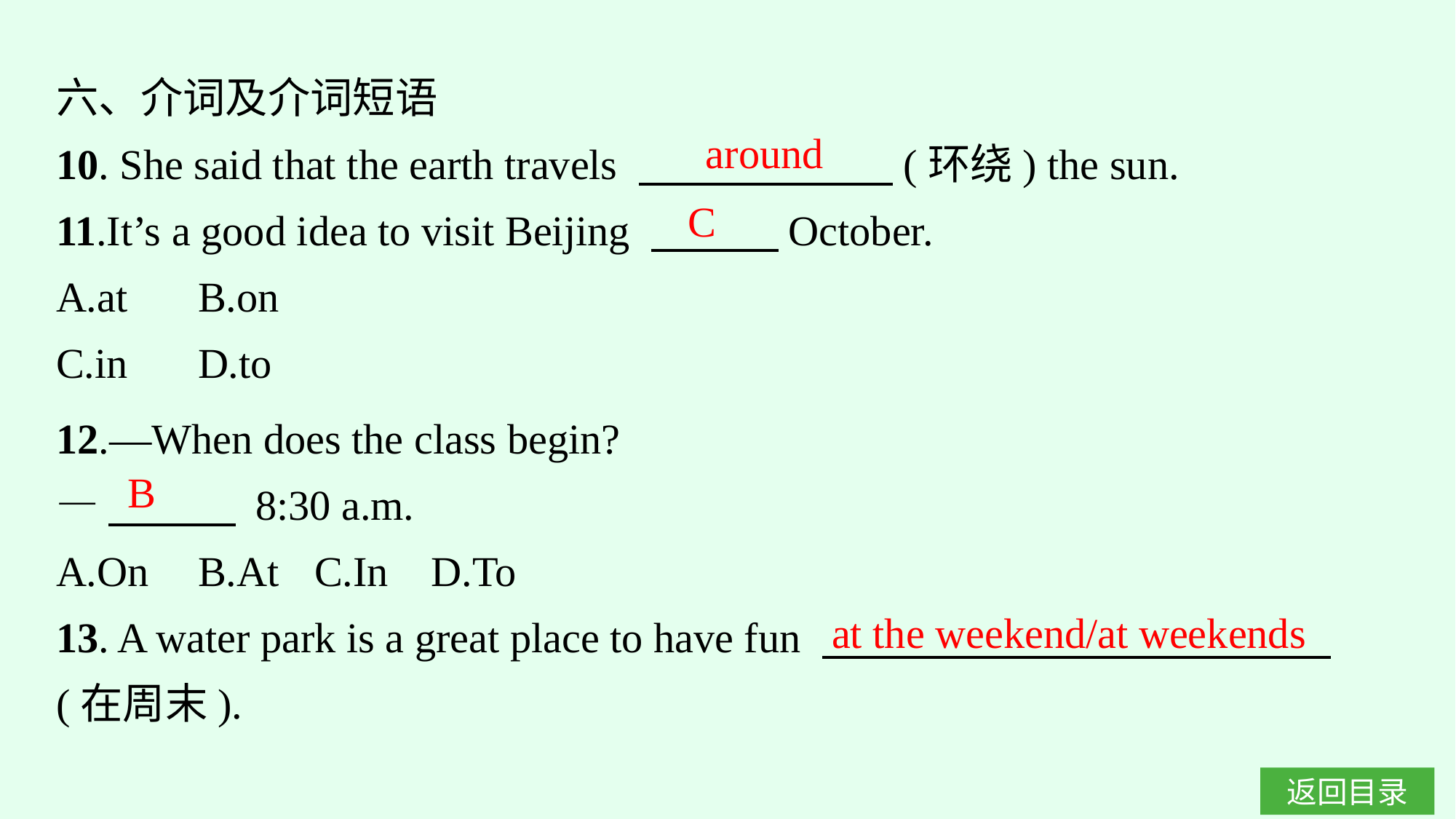

六、介词及介词短语
10. She said that the earth travels 　　　　　　(环绕) the sun.
11.It’s a good idea to visit Beijing 　　　October.
A.at	B.on
C.in	D.to
around
C
12.—When does the class begin?
—　　　 8:30 a.m.
A.On	B.At 	C.In	D.To
13. A water park is a great place to have fun 　　　　　　　　　　　　(在周末).
B
at the weekend/at weekends